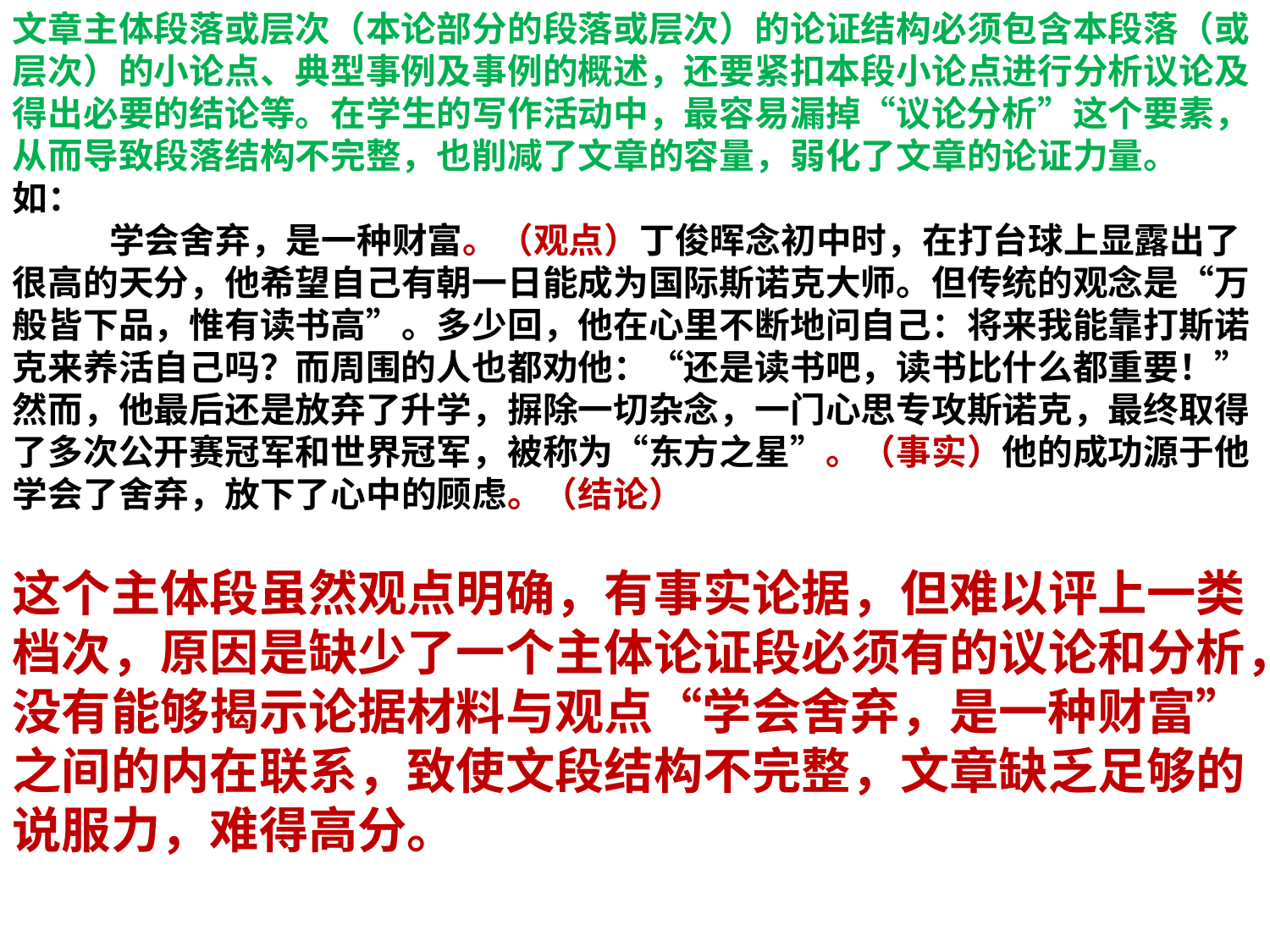

文章主体段落或层次（本论部分的段落或层次）的论证结构必须包含本段落（或层次）的小论点、典型事例及事例的概述，还要紧扣本段小论点进行分析议论及得出必要的结论等。在学生的写作活动中，最容易漏掉“议论分析”这个要素，从而导致段落结构不完整，也削减了文章的容量，弱化了文章的论证力量。
如：
           学会舍弃，是一种财富。（观点）丁俊晖念初中时，在打台球上显露出了很高的天分，他希望自己有朝一日能成为国际斯诺克大师。但传统的观念是“万般皆下品，惟有读书高”。多少回，他在心里不断地问自己：将来我能靠打斯诺克来养活自己吗？而周围的人也都劝他：“还是读书吧，读书比什么都重要！”然而，他最后还是放弃了升学，摒除一切杂念，一门心思专攻斯诺克，最终取得了多次公开赛冠军和世界冠军，被称为“东方之星”。（事实）他的成功源于他学会了舍弃，放下了心中的顾虑。（结论）

这个主体段虽然观点明确，有事实论据，但难以评上一类档次，原因是缺少了一个主体论证段必须有的议论和分析，没有能够揭示论据材料与观点“学会舍弃，是一种财富”之间的内在联系，致使文段结构不完整，文章缺乏足够的说服力，难得高分。